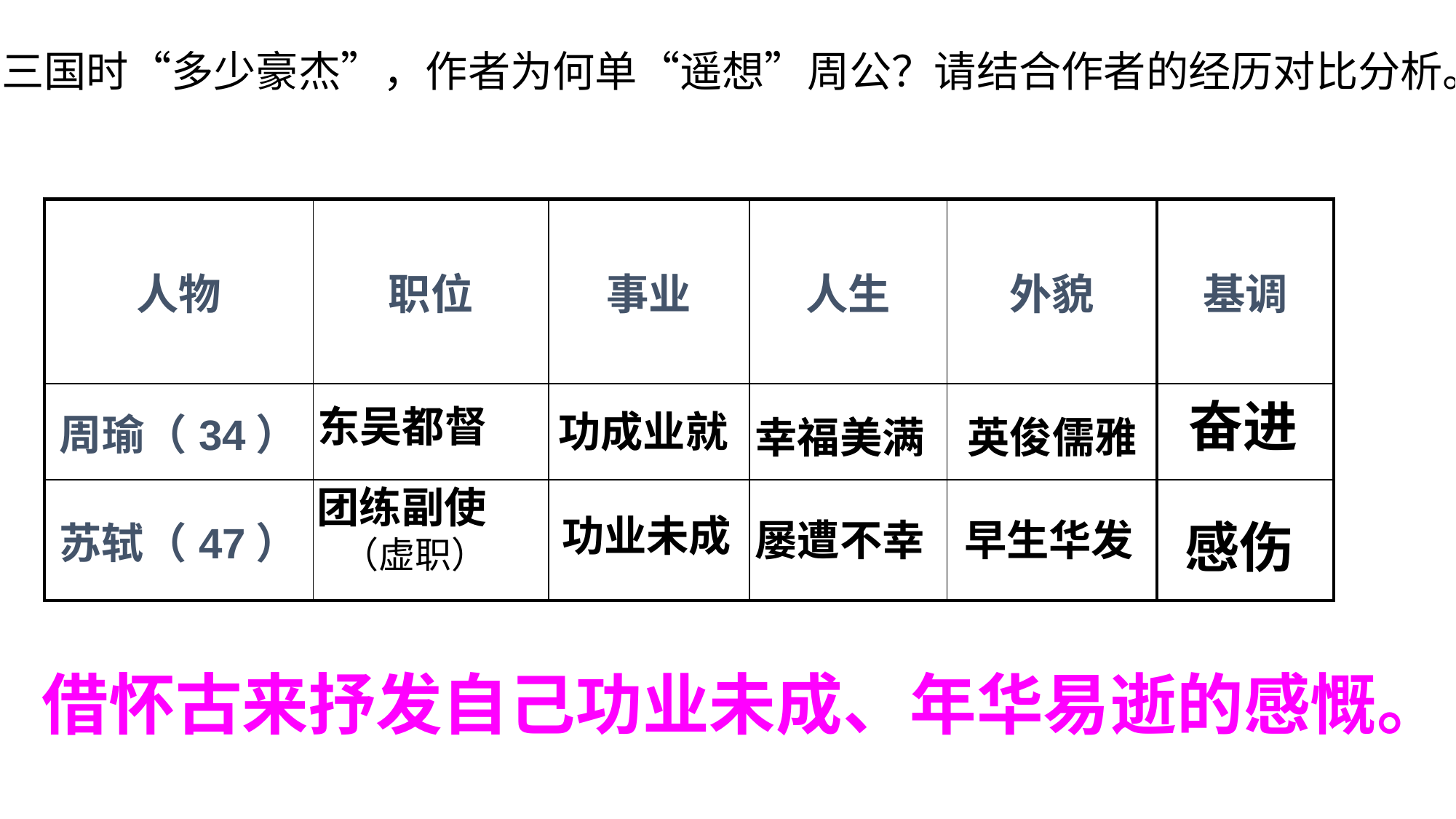

三国时“多少豪杰”，作者为何单“遥想”周公？请结合作者的经历对比分析。
| 人物 | 职位 | 事业 | 人生 | 外貌 | 基调 |
| --- | --- | --- | --- | --- | --- |
| 周瑜（34） |  |  |  |  |  |
| 苏轼（47） |  |  |  |  |  |
奋进
东吴都督
功成业就
幸福美满
英俊儒雅
团练副使
  （虚职）
功业未成
感伤
屡遭不幸
早生华发
借怀古来抒发自己功业未成、年华易逝的感慨。